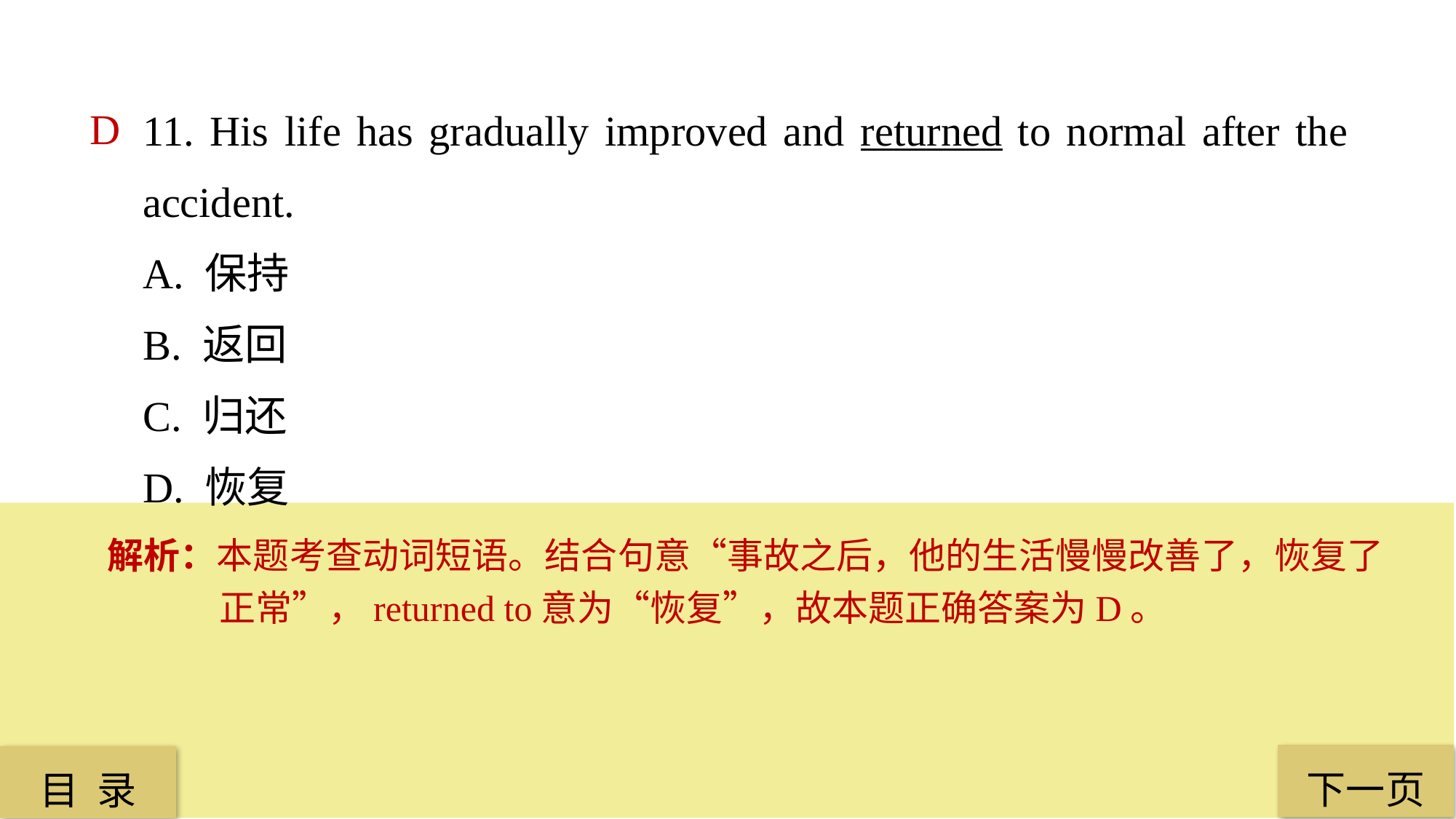

11. His life has gradually improved and returned to normal after the accident.
A. 保持
B. 返回
C. 归还
D. 恢复
D
解析：本题考查动词短语。结合句意“事故之后，他的生活慢慢改善了，恢复了正常”，returned to意为“恢复”，故本题正确答案为D。